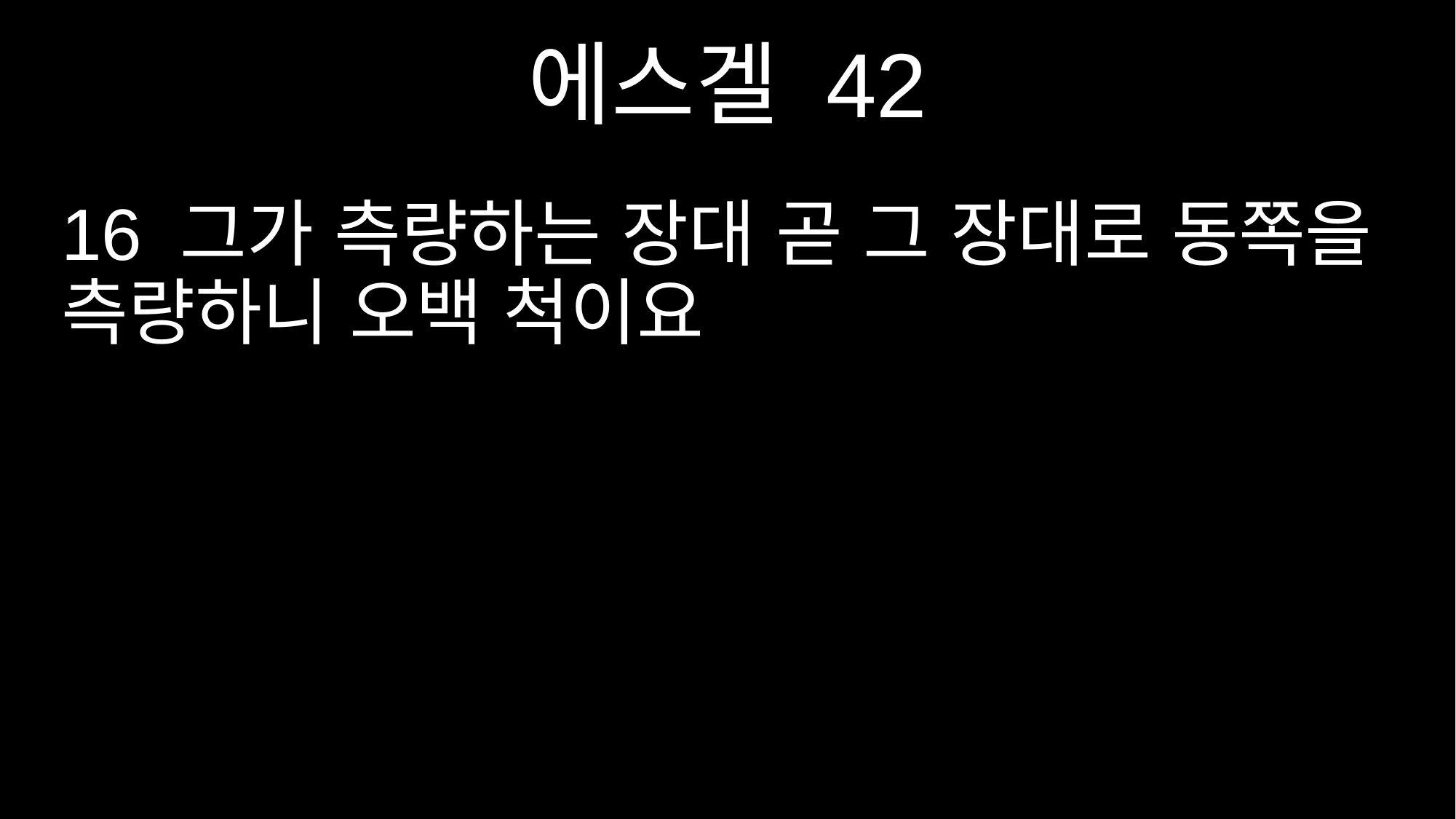

에스겔 42
16 그가 측량하는 장대 곧 그 장대로 동쪽을 측량하니 오백 척이요